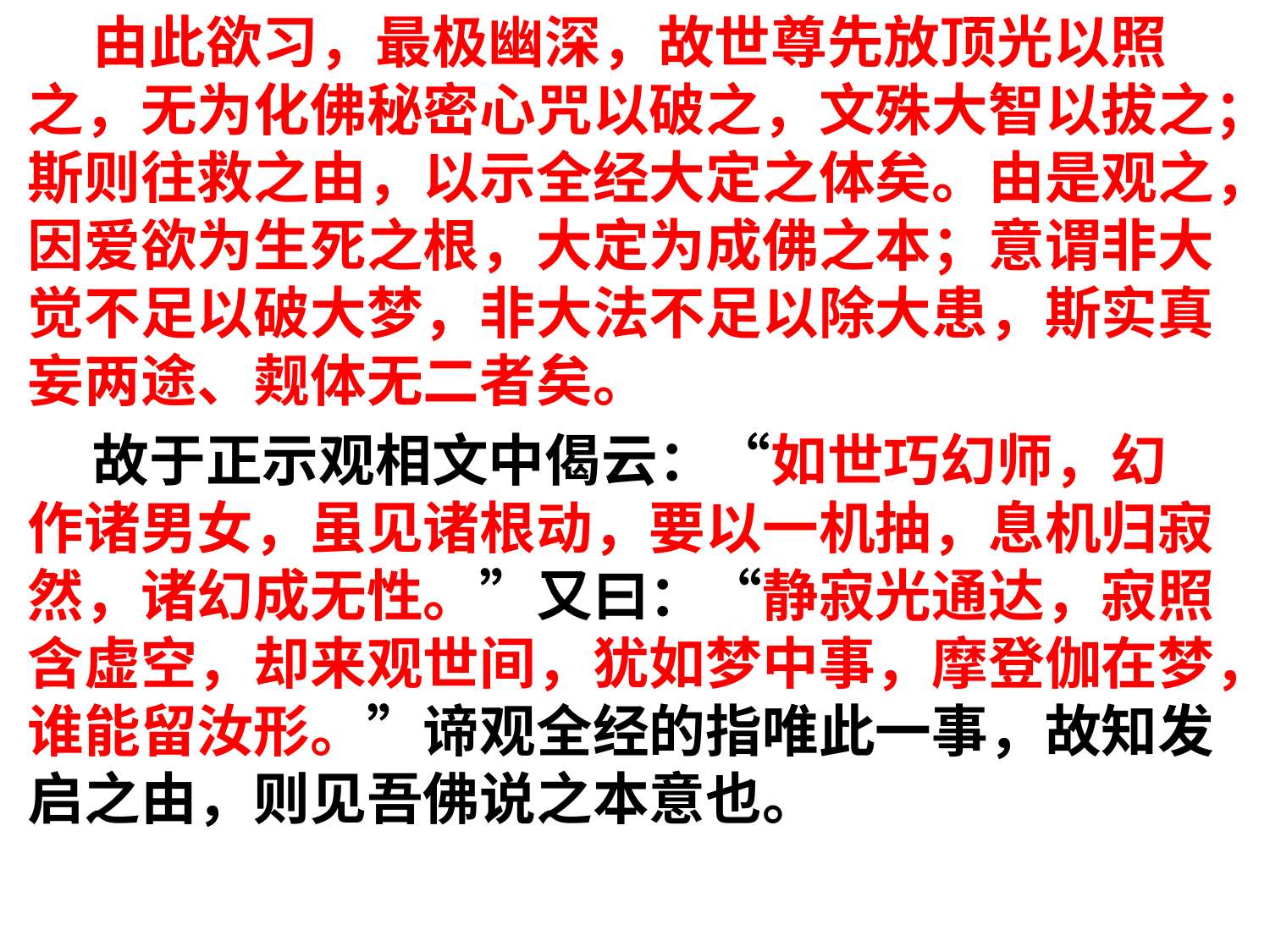

由此欲习，最极幽深，故世尊先放顶光以照之，无为化佛秘密心咒以破之，文殊大智以拔之；斯则往救之由，以示全经大定之体矣。由是观之，因爱欲为生死之根，大定为成佛之本；意谓非大觉不足以破大梦，非大法不足以除大患，斯实真妄两途、觌体无二者矣。
    故于正示观相文中偈云：“如世巧幻师，幻作诸男女，虽见诸根动，要以一机抽，息机归寂然，诸幻成无性。”又曰：“静寂光通达，寂照含虚空，却来观世间，犹如梦中事，摩登伽在梦，谁能留汝形。”谛观全经的指唯此一事，故知发启之由，则见吾佛说之本意也。